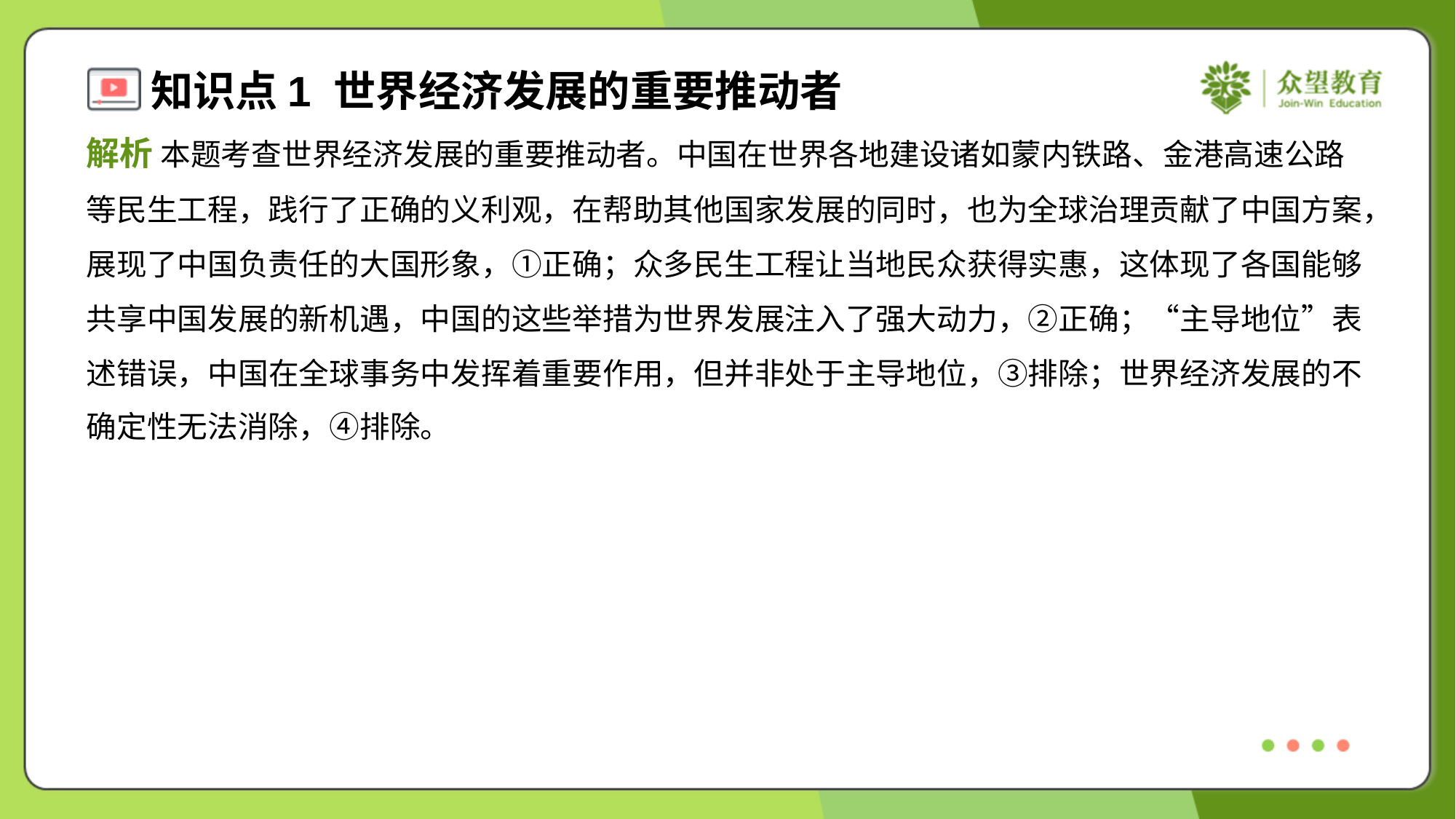

解析 本题考查世界经济发展的重要推动者。中国在世界各地建设诸如蒙内铁路、金港高速公路
等民生工程，践行了正确的义利观，在帮助其他国家发展的同时，也为全球治理贡献了中国方案，
展现了中国负责任的大国形象，①正确；众多民生工程让当地民众获得实惠，这体现了各国能够
共享中国发展的新机遇，中国的这些举措为世界发展注入了强大动力，②正确；“主导地位”表
述错误，中国在全球事务中发挥着重要作用，但并非处于主导地位，③排除；世界经济发展的不
确定性无法消除，④排除。